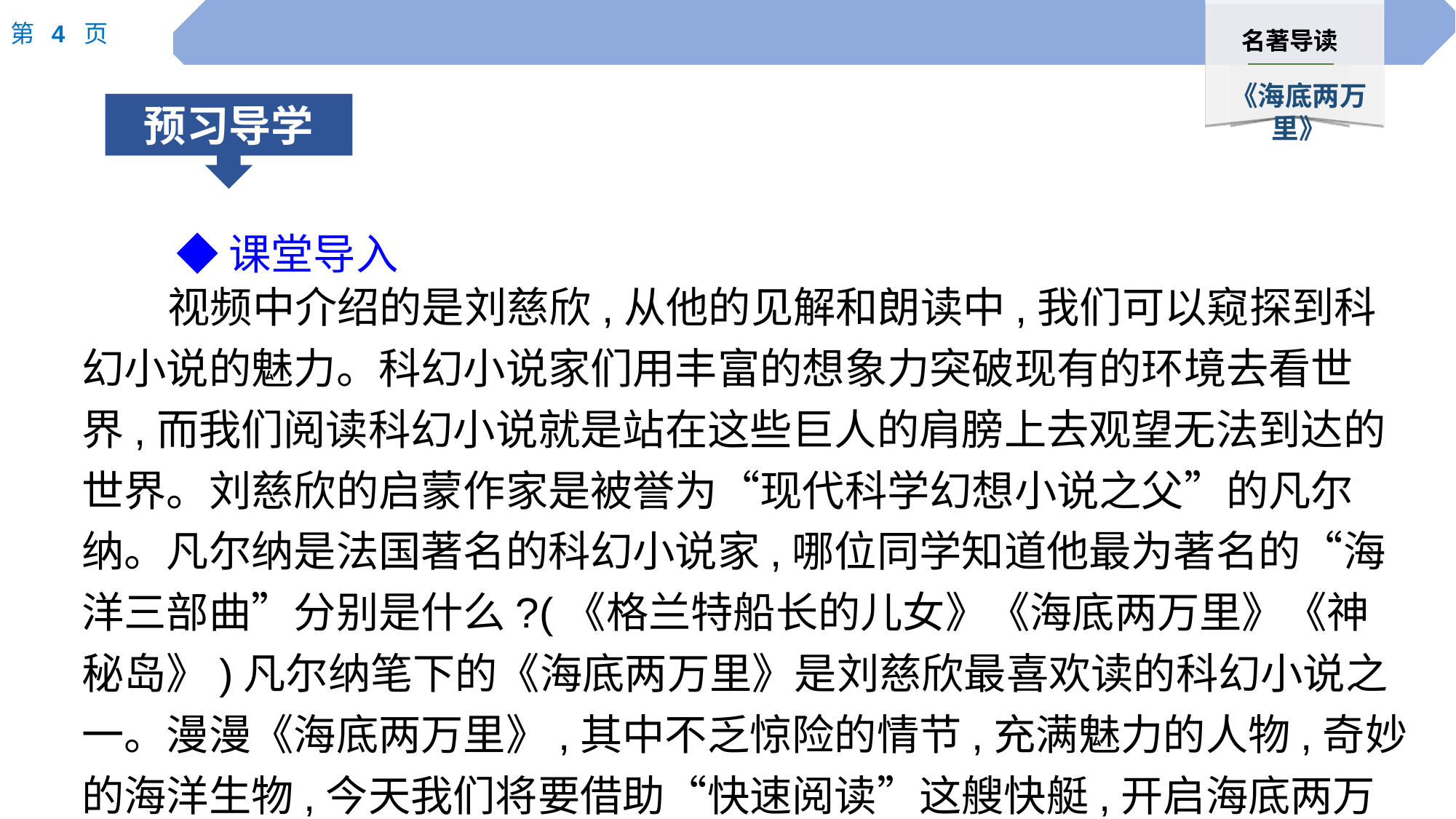

◆课堂导入

视频中介绍的是刘慈欣,从他的见解和朗读中,我们可以窥探到科幻小说的魅力。科幻小说家们用丰富的想象力突破现有的环境去看世界,而我们阅读科幻小说就是站在这些巨人的肩膀上去观望无法到达的世界。刘慈欣的启蒙作家是被誉为“现代科学幻想小说之父”的凡尔纳。凡尔纳是法国著名的科幻小说家,哪位同学知道他最为著名的“海洋三部曲”分别是什么?(《格兰特船长的儿女》《海底两万里》《神秘岛》)凡尔纳笔下的《海底两万里》是刘慈欣最喜欢读的科幻小说之一。漫漫《海底两万里》,其中不乏惊险的情节,充满魅力的人物,奇妙的海洋生物,今天我们将要借助“快速阅读”这艘快艇,开启海底两万里的旅程。